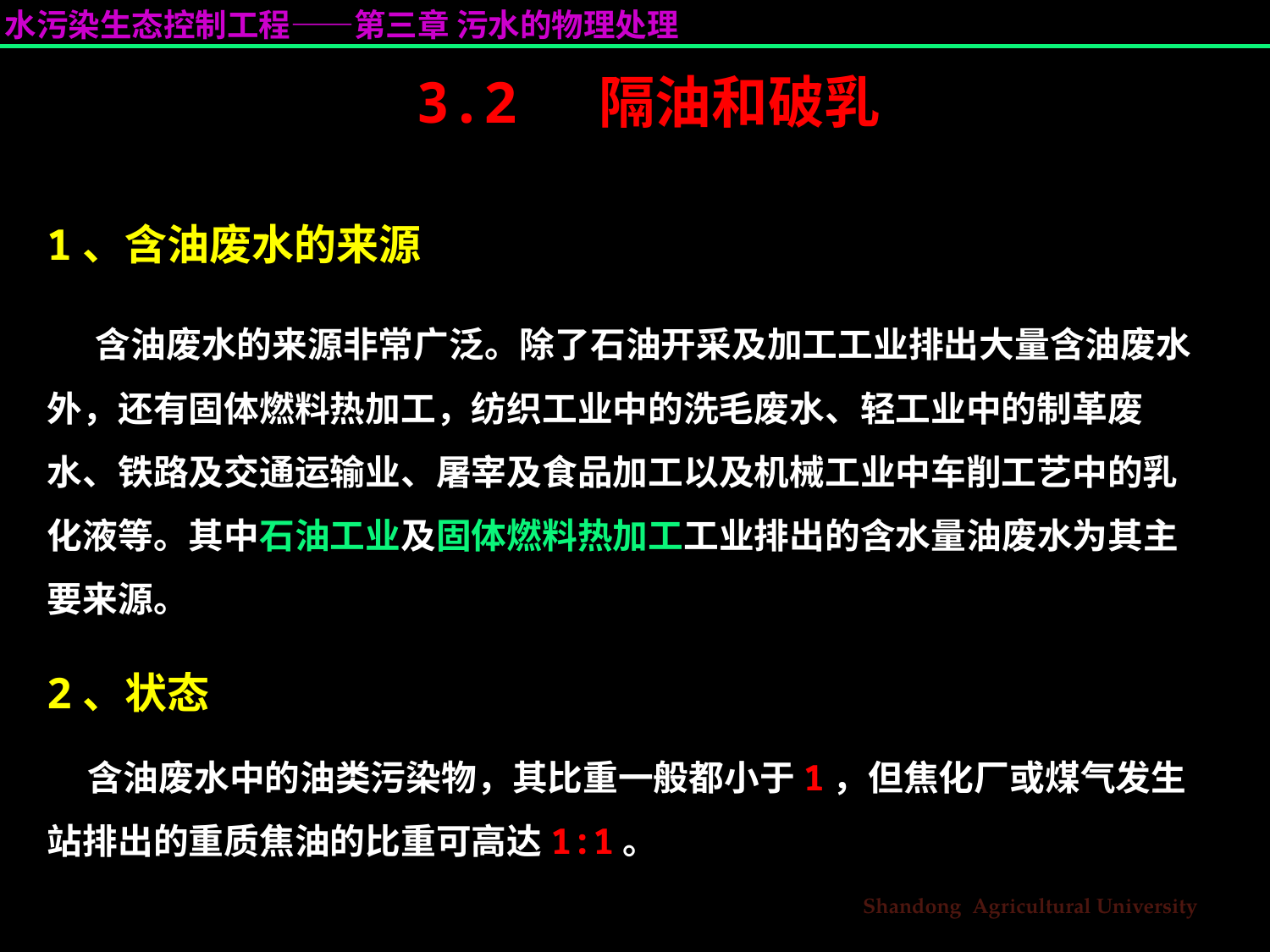

3.2  隔油和破乳
1、含油废水的来源
    含油废水的来源非常广泛。除了石油开采及加工工业排出大量含油废水外，还有固体燃料热加工，纺织工业中的洗毛废水、轻工业中的制革废水、铁路及交通运输业、屠宰及食品加工以及机械工业中车削工艺中的乳化液等。其中石油工业及固体燃料热加工工业排出的含水量油废水为其主要来源。
2、状态
    含油废水中的油类污染物，其比重一般都小于1，但焦化厂或煤气发生站排出的重质焦油的比重可高达1:1。